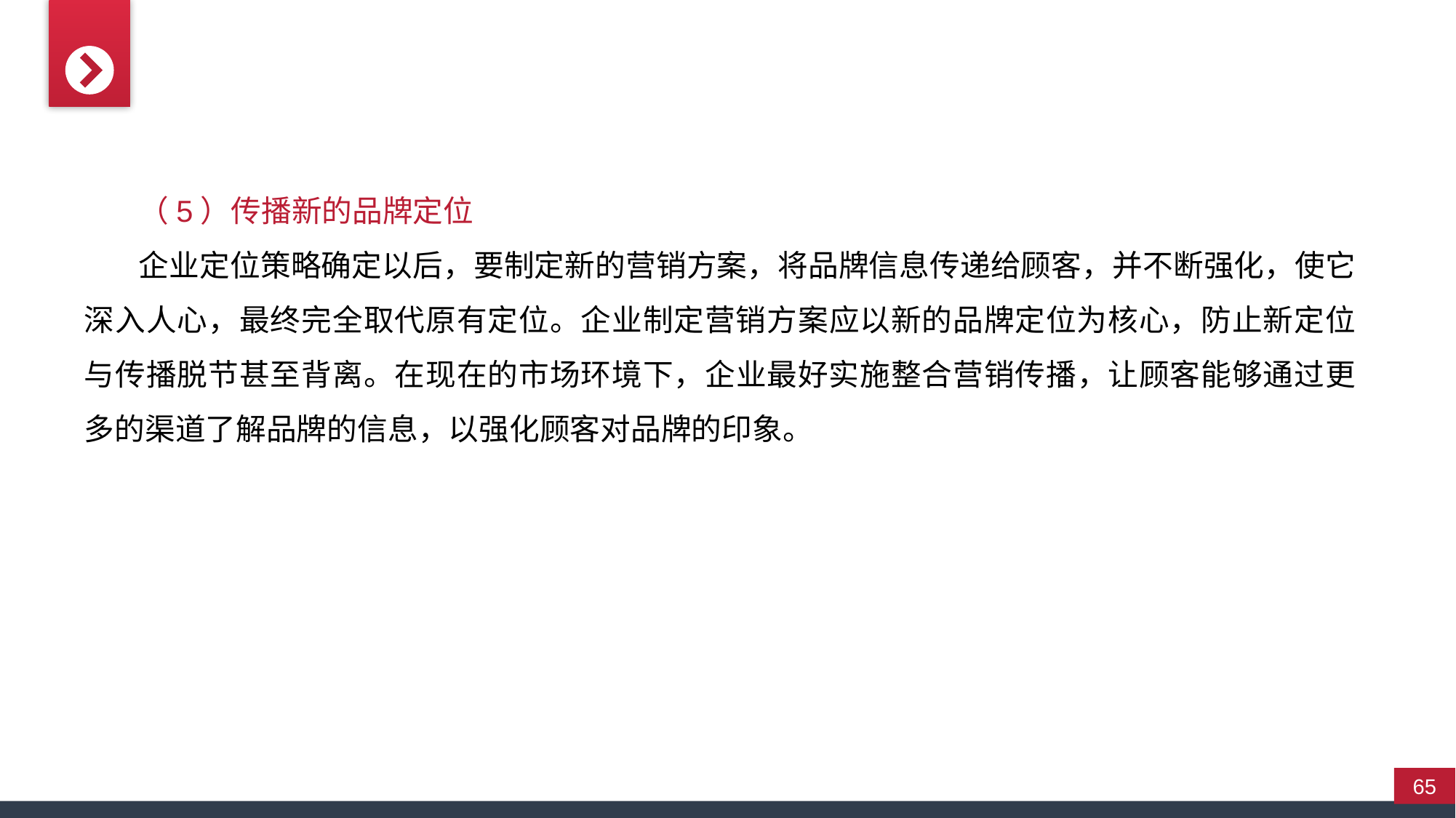

（5）传播新的品牌定位
企业定位策略确定以后，要制定新的营销方案，将品牌信息传递给顾客，并不断强化，使它深入人心，最终完全取代原有定位。企业制定营销方案应以新的品牌定位为核心，防止新定位与传播脱节甚至背离。在现在的市场环境下，企业最好实施整合营销传播，让顾客能够通过更多的渠道了解品牌的信息，以强化顾客对品牌的印象。